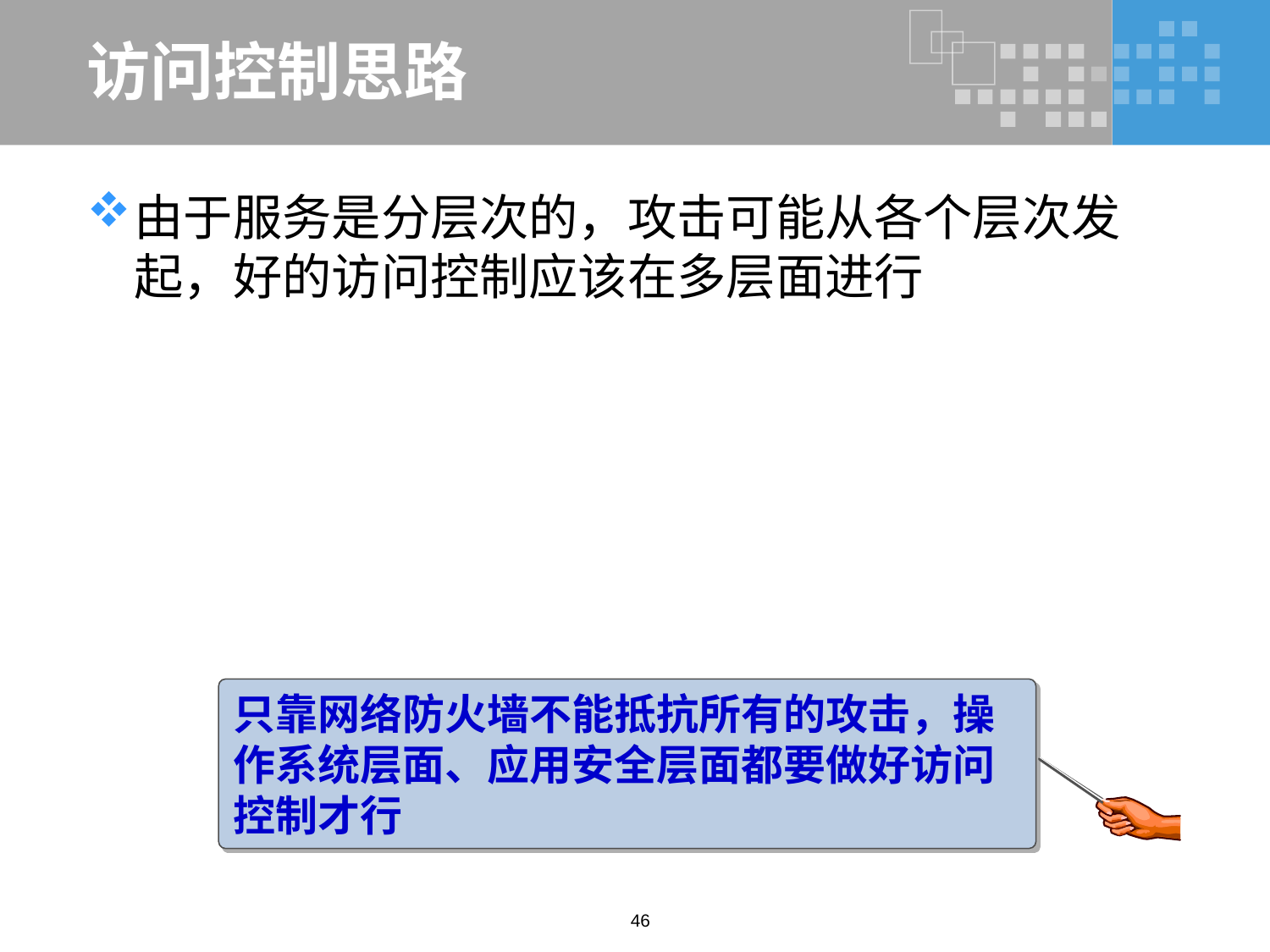

# 访问控制思路
由于服务是分层次的，攻击可能从各个层次发起，好的访问控制应该在多层面进行

只靠网络防火墙不能抵抗所有的攻击，操作系统层面、应用安全层面都要做好访问控制才行

46